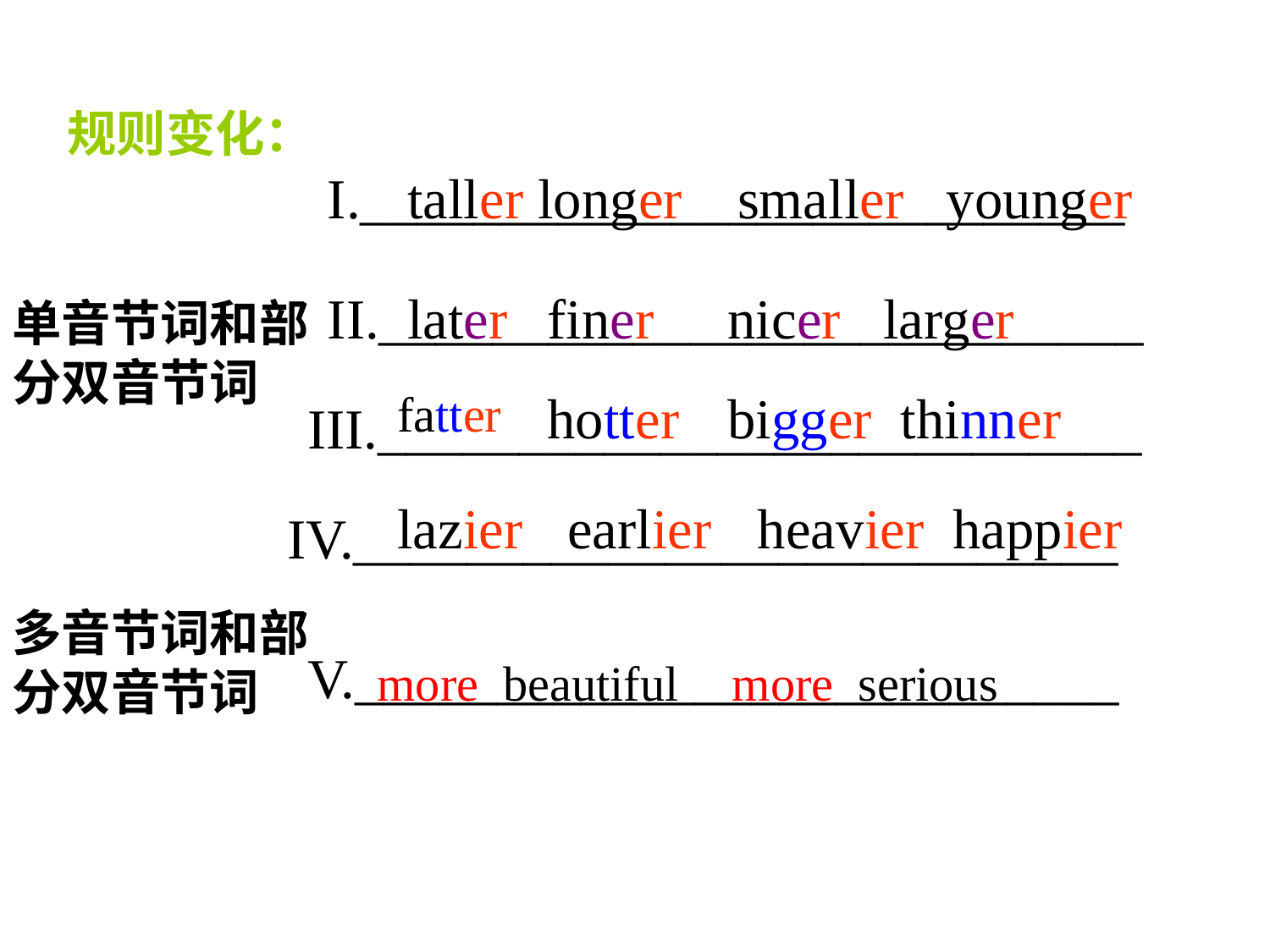

规则变化：

I.___________________________
taller longer
smaller   younger
II.___________________________
later
finer
nicer   larger
单音节词和部分双音节词
fatter
hotter
bigger  thinner
III.___________________________
lazier
earlier
heavier  happier
IV.___________________________
多音节词和部分双音节词
V.___________________________
more  beautiful
more  serious